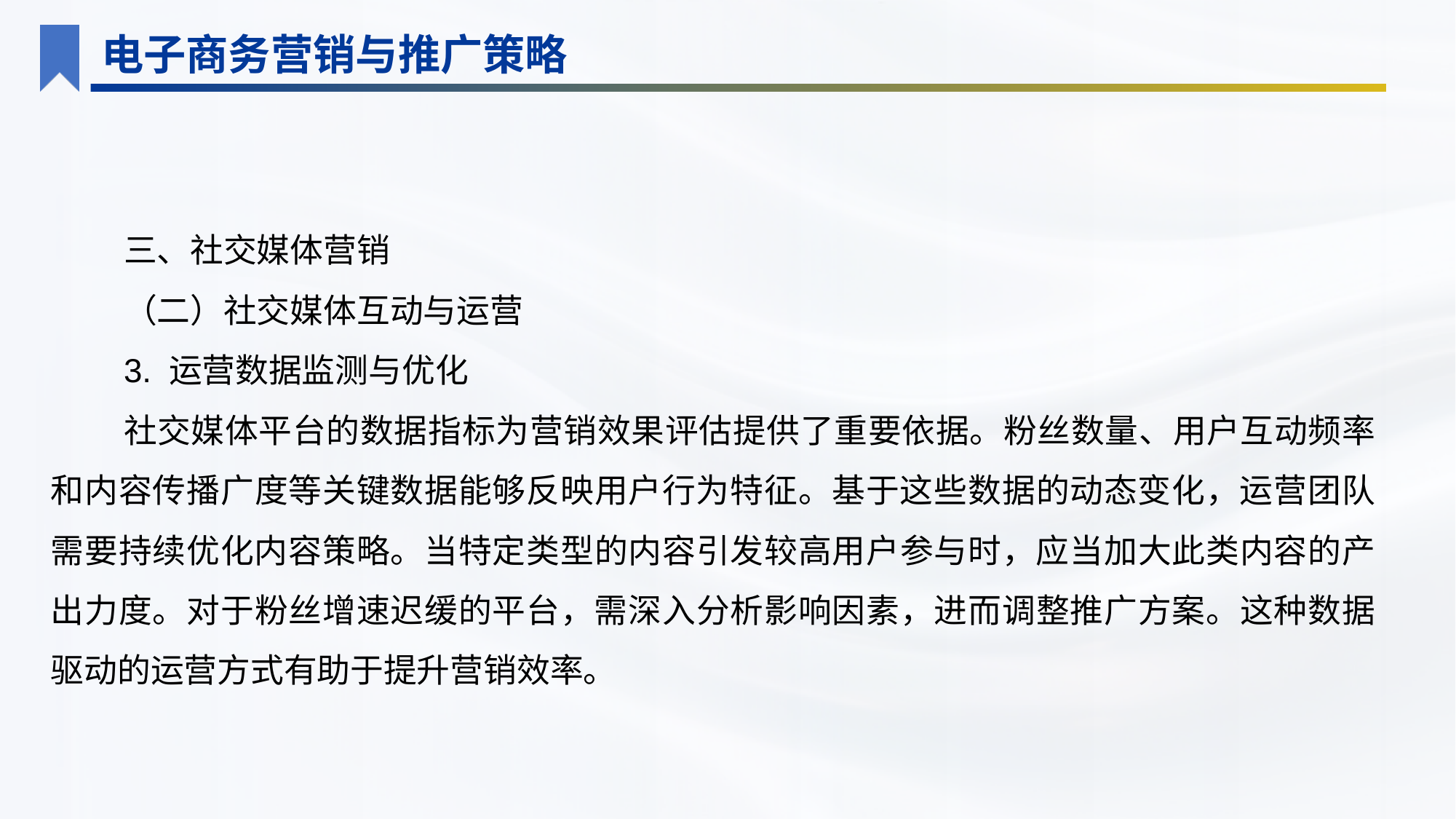

电子商务营销与推广策略
三、社交媒体营销
（二）社交媒体互动与运营
3. 运营数据监测与优化
社交媒体平台的数据指标为营销效果评估提供了重要依据。粉丝数量、用户互动频率和内容传播广度等关键数据能够反映用户行为特征。基于这些数据的动态变化，运营团队需要持续优化内容策略。当特定类型的内容引发较高用户参与时，应当加大此类内容的产出力度。对于粉丝增速迟缓的平台，需深入分析影响因素，进而调整推广方案。这种数据驱动的运营方式有助于提升营销效率。